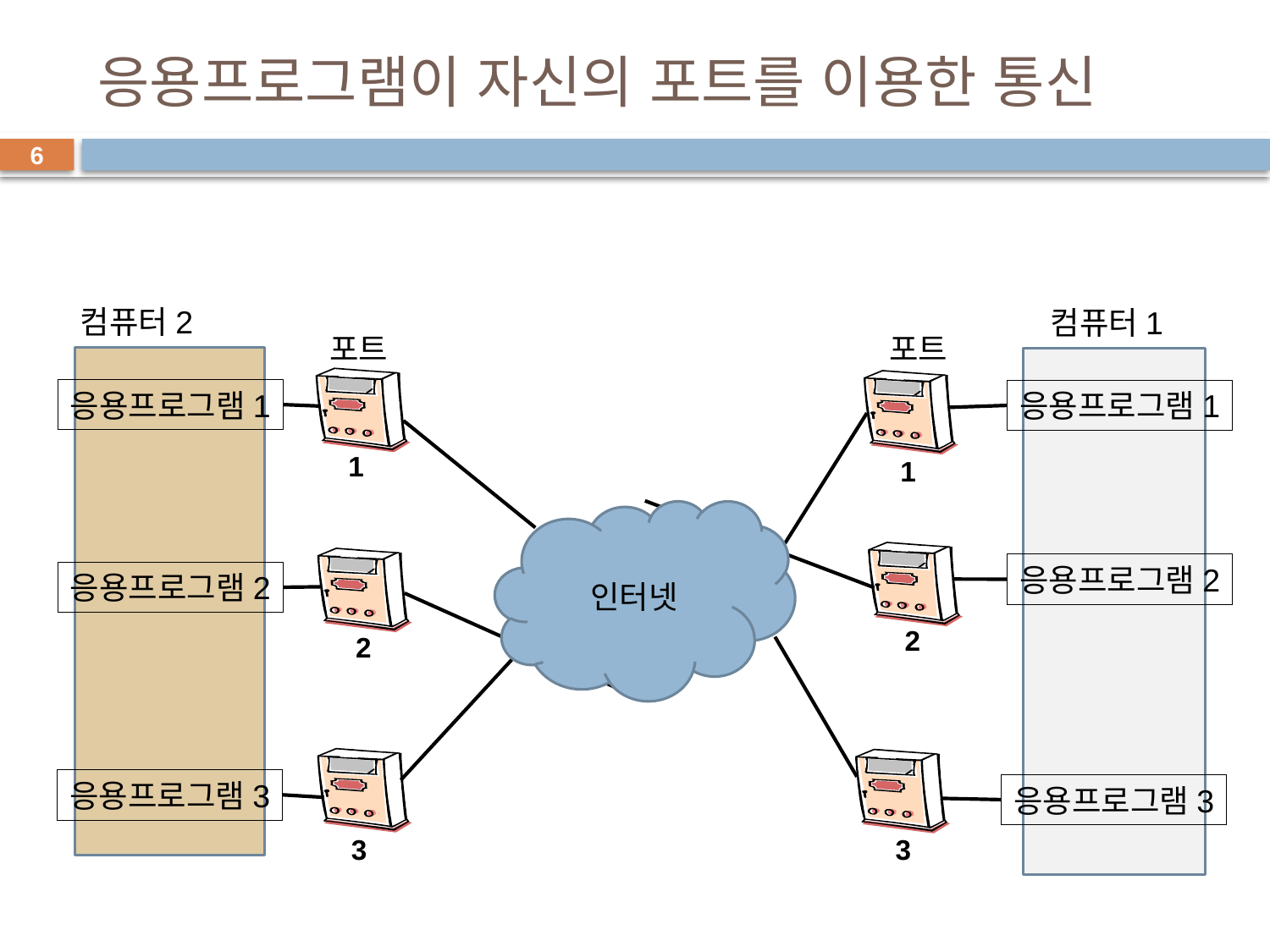

# 응용프로그램이 자신의 포트를 이용한 통신
6
컴퓨터2
컴퓨터1
포트
포트

응용프로그램1
응용프로그램1
1
1
인터넷

응용프로그램2
응용프로그램2
2
2

응용프로그램3
응용프로그램3
3
3